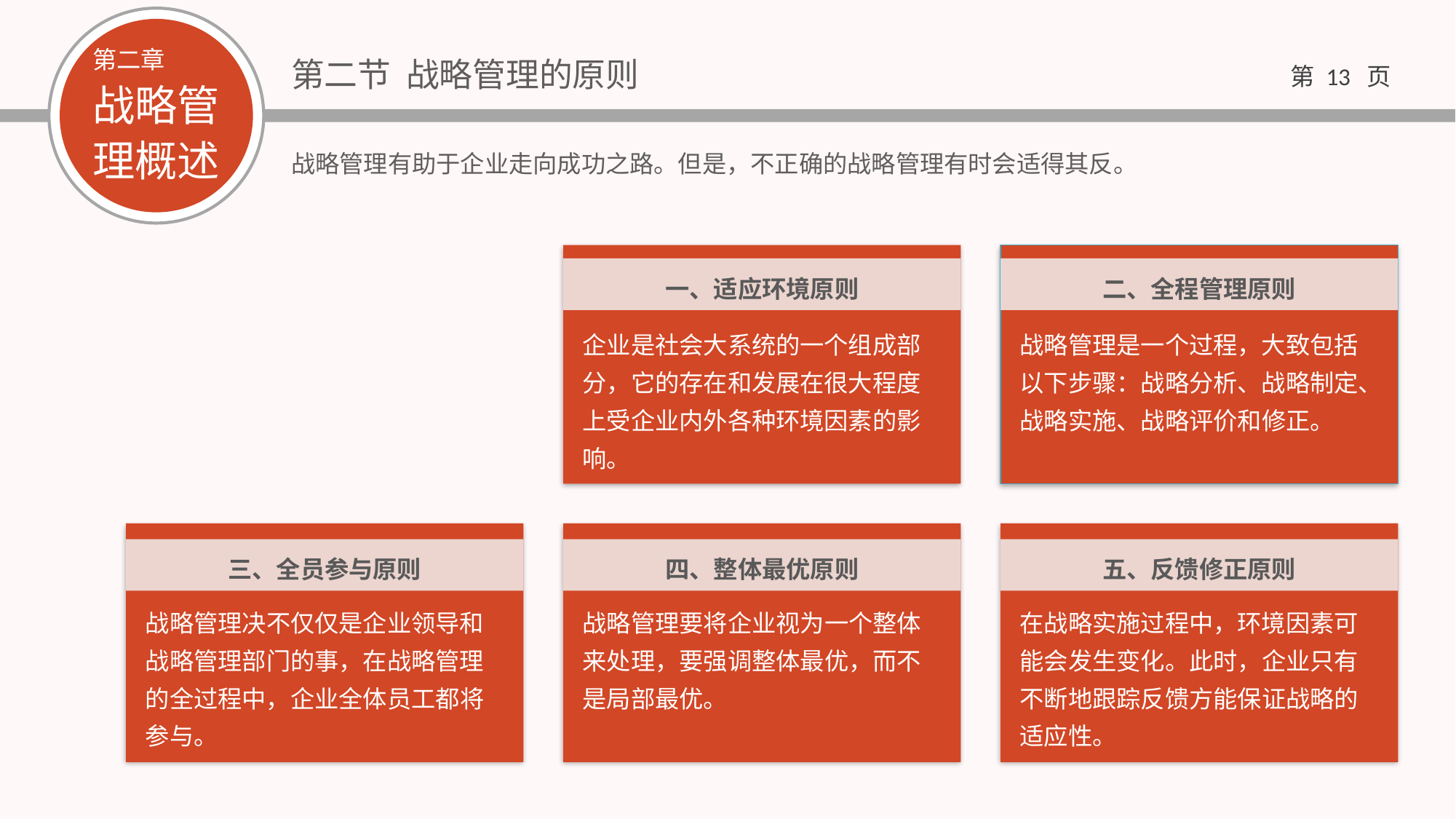

第二节  战略管理的原则
战略管理有助于企业走向成功之路。但是，不正确的战略管理有时会适得其反。

一、适应环境原则
企业是社会大系统的一个组成部分，它的存在和发展在很大程度上受企业内外各种环境因素的影响。

二、全程管理原则
战略管理是一个过程，大致包括以下步骤：战略分析、战略制定、战略实施、战略评价和修正。

三、全员参与原则
战略管理决不仅仅是企业领导和战略管理部门的事，在战略管理的全过程中，企业全体员工都将参与。

四、整体最优原则
战略管理要将企业视为一个整体来处理，要强调整体最优，而不是局部最优。

五、反馈修正原则
在战略实施过程中，环境因素可能会发生变化。此时，企业只有不断地跟踪反馈方能保证战略的适应性。